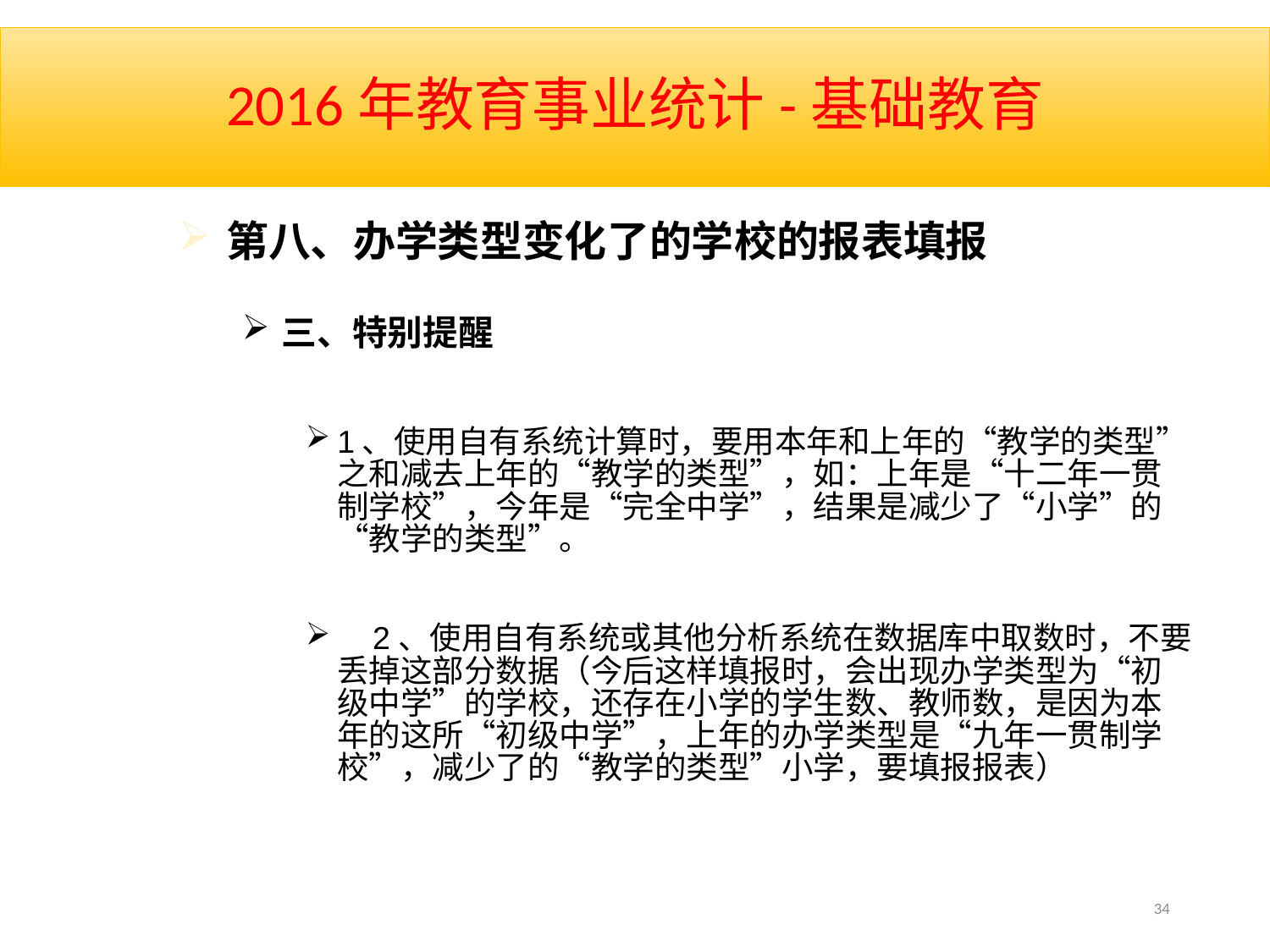

# 2016年教育事业统计-基础教育
第八、办学类型变化了的学校的报表填报

三、特别提醒

1、使用自有系统计算时，要用本年和上年的“教学的类型”之和减去上年的“教学的类型”，如：上年是“十二年一贯制学校”，今年是“完全中学”，结果是减少了“小学”的“教学的类型”。

    2、使用自有系统或其他分析系统在数据库中取数时，不要丢掉这部分数据（今后这样填报时，会出现办学类型为“初级中学”的学校，还存在小学的学生数、教师数，是因为本年的这所“初级中学”，上年的办学类型是“九年一贯制学校”，减少了的“教学的类型”小学，要填报报表）
34